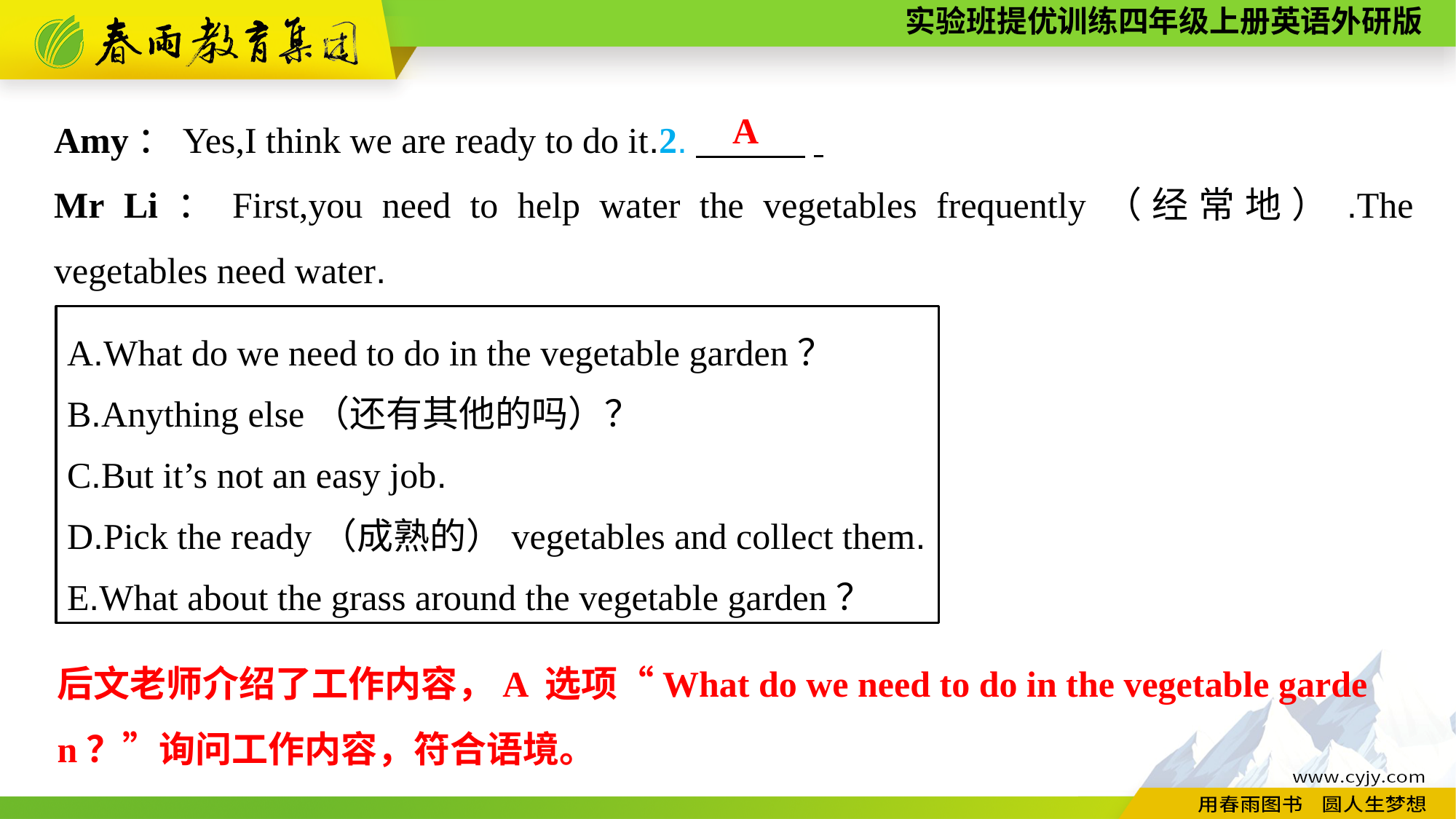

Amy：Yes,I think we are ready to do it.2.　　　.
Mr Li：First,you need to help water the vegetables frequently（经常地）.The vegetables need water.
A
A.What do we need to do in the vegetable garden？
B.Anything else（还有其他的吗）？
C.But it’s not an easy job.
D.Pick the ready（成熟的）vegetables and collect them.
E.What about the grass around the vegetable garden？
后文老师介绍了工作内容，A 选项“What do we need to do in the vegetable garden？”询问工作内容，符合语境。